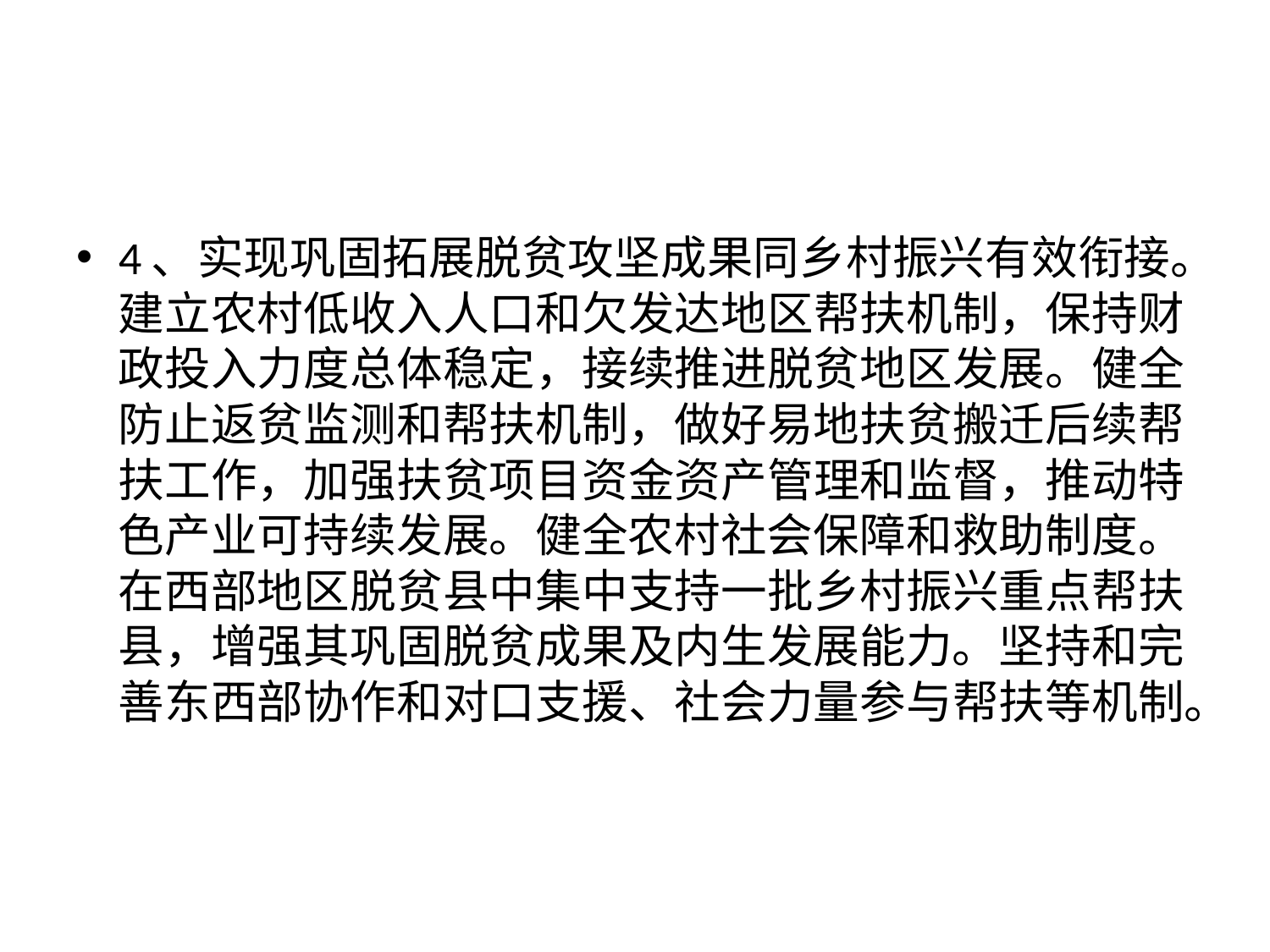

#
4、实现巩固拓展脱贫攻坚成果同乡村振兴有效衔接。建立农村低收入人口和欠发达地区帮扶机制，保持财政投入力度总体稳定，接续推进脱贫地区发展。健全防止返贫监测和帮扶机制，做好易地扶贫搬迁后续帮扶工作，加强扶贫项目资金资产管理和监督，推动特色产业可持续发展。健全农村社会保障和救助制度。在西部地区脱贫县中集中支持一批乡村振兴重点帮扶县，增强其巩固脱贫成果及内生发展能力。坚持和完善东西部协作和对口支援、社会力量参与帮扶等机制。